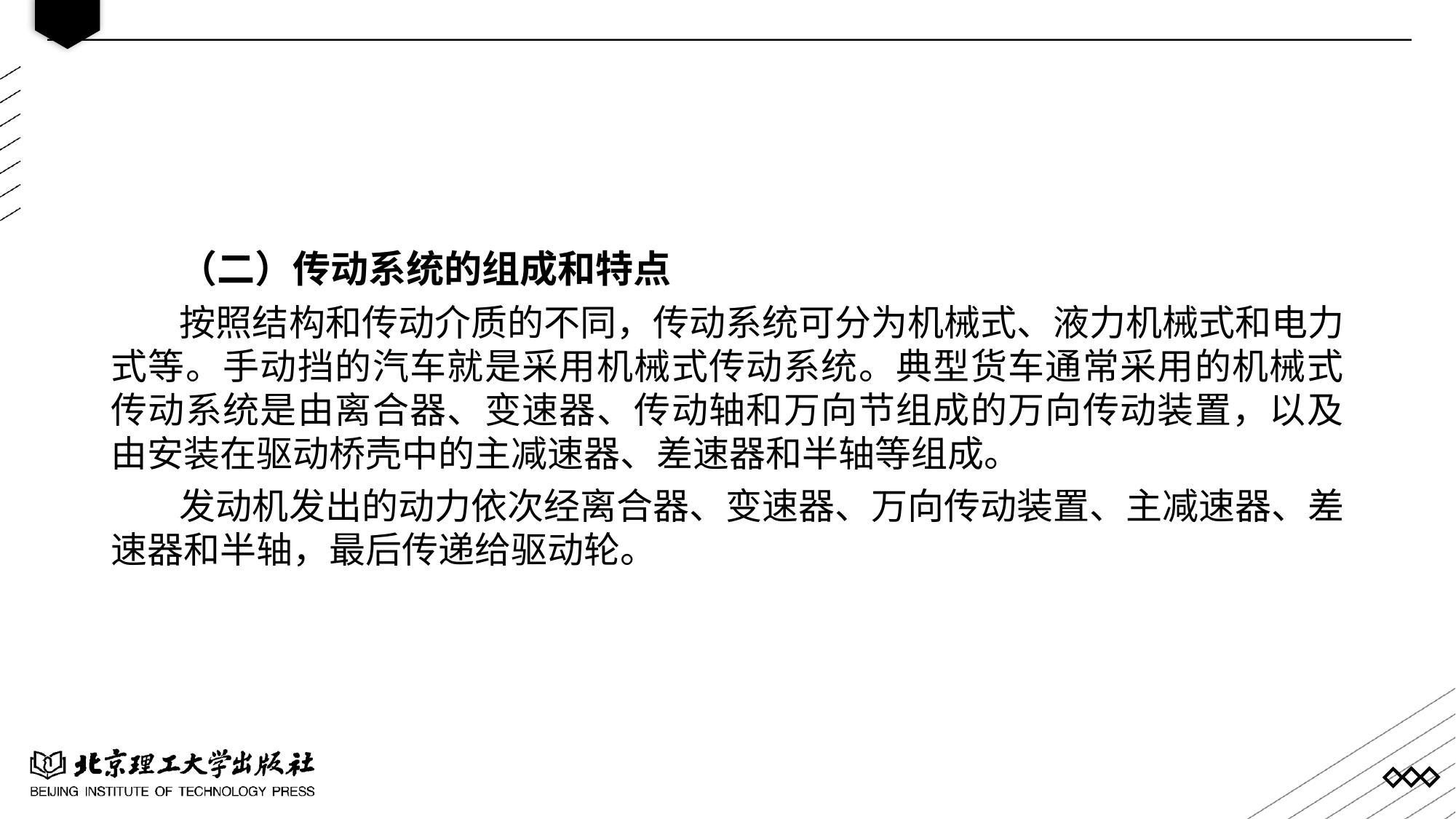

（二）传动系统的组成和特点
按照结构和传动介质的不同，传动系统可分为机械式、液力机械式和电力式等。手动挡的汽车就是采用机械式传动系统。典型货车通常采用的机械式传动系统是由离合器、变速器、传动轴和万向节组成的万向传动装置，以及由安装在驱动桥壳中的主减速器、差速器和半轴等组成。
发动机发出的动力依次经离合器、变速器、万向传动装置、主减速器、差速器和半轴，最后传递给驱动轮。